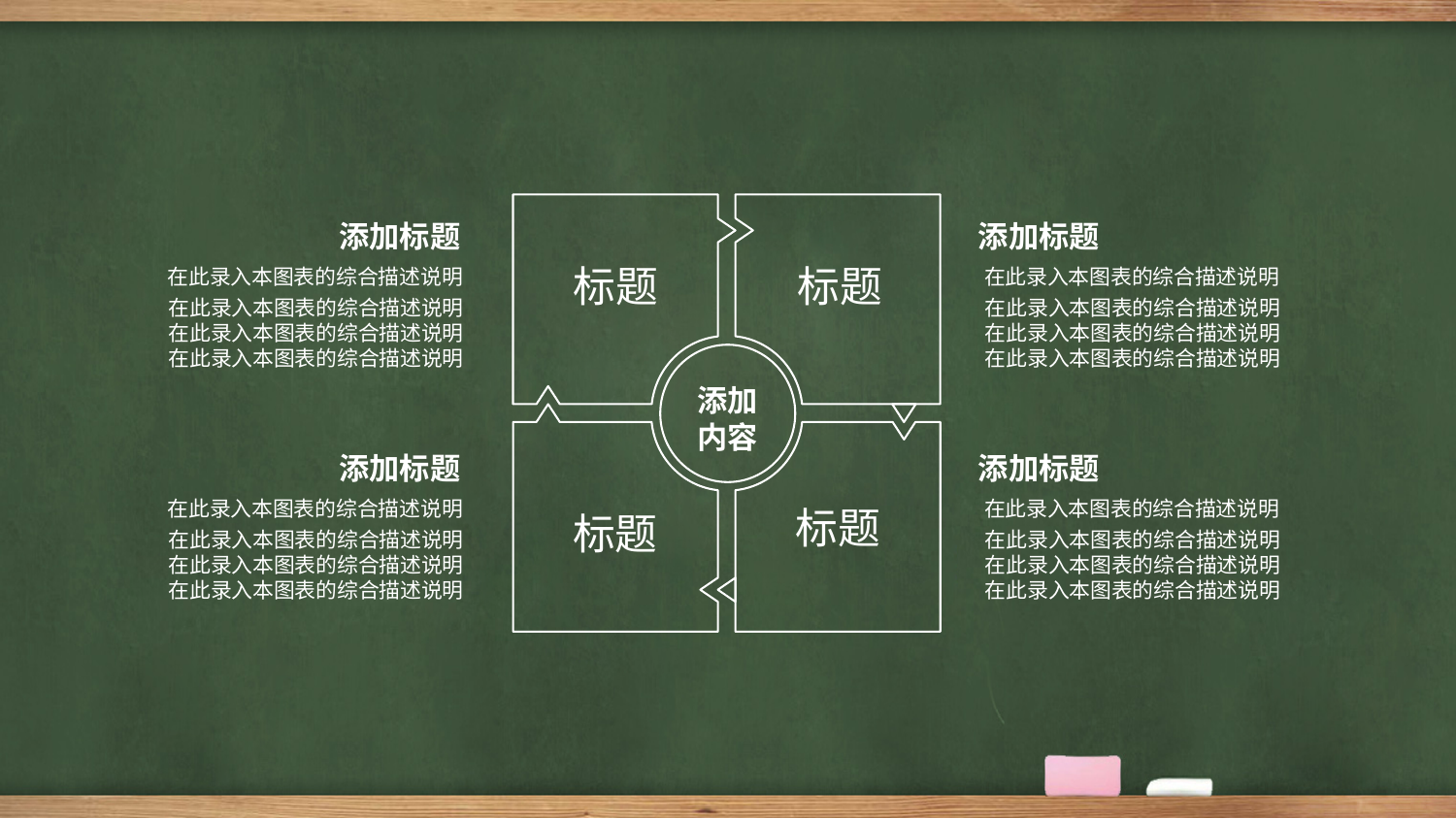

标题

标题

标题

标题
添加标题
添加标题
在此录入本图表的综合描述说明
  在此录入本图表的综合描述说明
  在此录入本图表的综合描述说明
  在此录入本图表的综合描述说明
在此录入本图表的综合描述说明
  在此录入本图表的综合描述说明
  在此录入本图表的综合描述说明
  在此录入本图表的综合描述说明

添加
内容
添加标题
添加标题
在此录入本图表的综合描述说明
  在此录入本图表的综合描述说明
  在此录入本图表的综合描述说明
  在此录入本图表的综合描述说明
在此录入本图表的综合描述说明
  在此录入本图表的综合描述说明
  在此录入本图表的综合描述说明
  在此录入本图表的综合描述说明